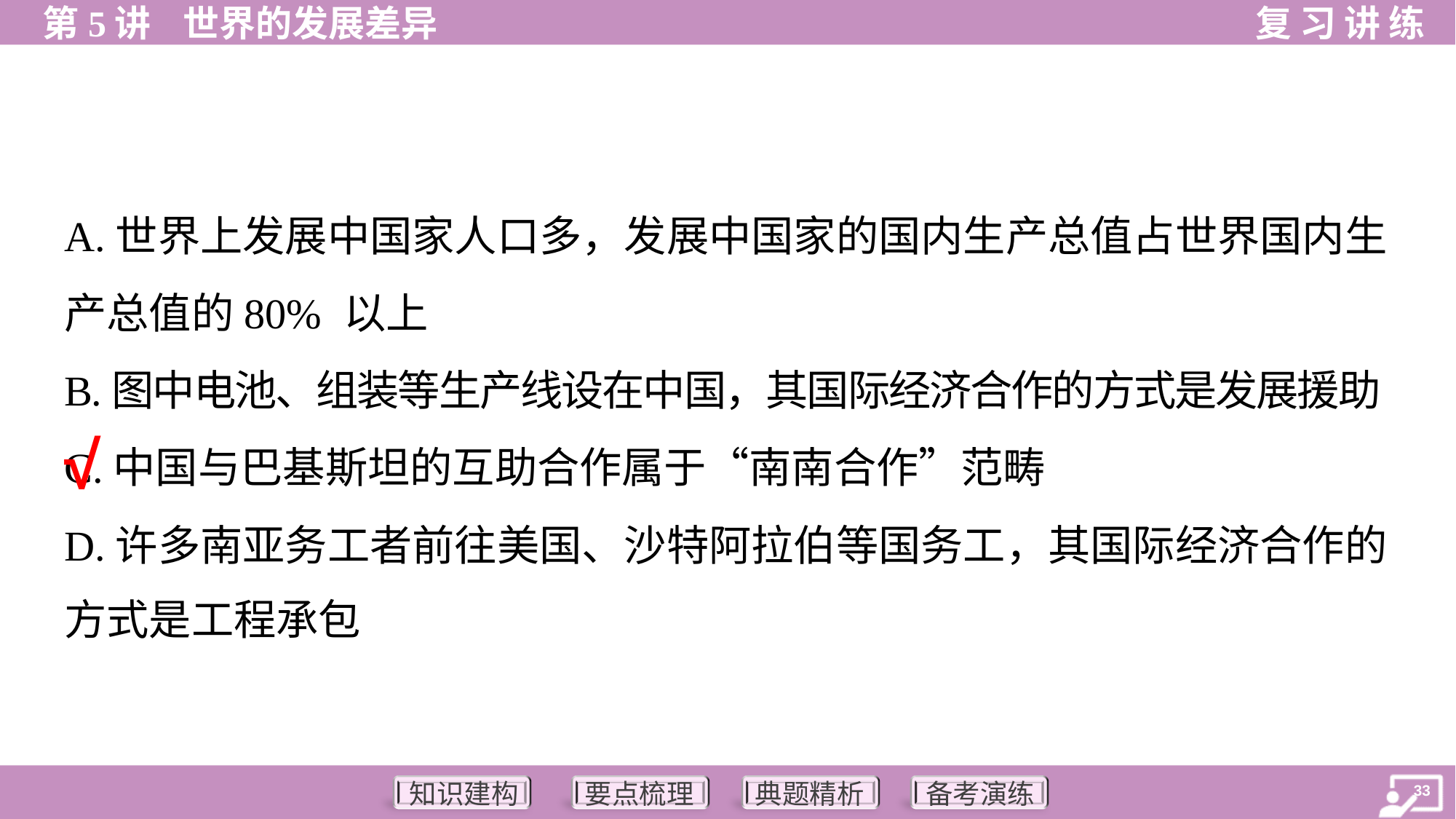

A.世界上发展中国家人口多，发展中国家的国内生产总值占世界国内生
产总值的80% 以上
B.图中电池、组装等生产线设在中国，其国际经济合作的方式是发展援助
C.中国与巴基斯坦的互助合作属于“南南合作”范畴
D.许多南亚务工者前往美国、沙特阿拉伯等国务工，其国际经济合作的
方式是工程承包
√